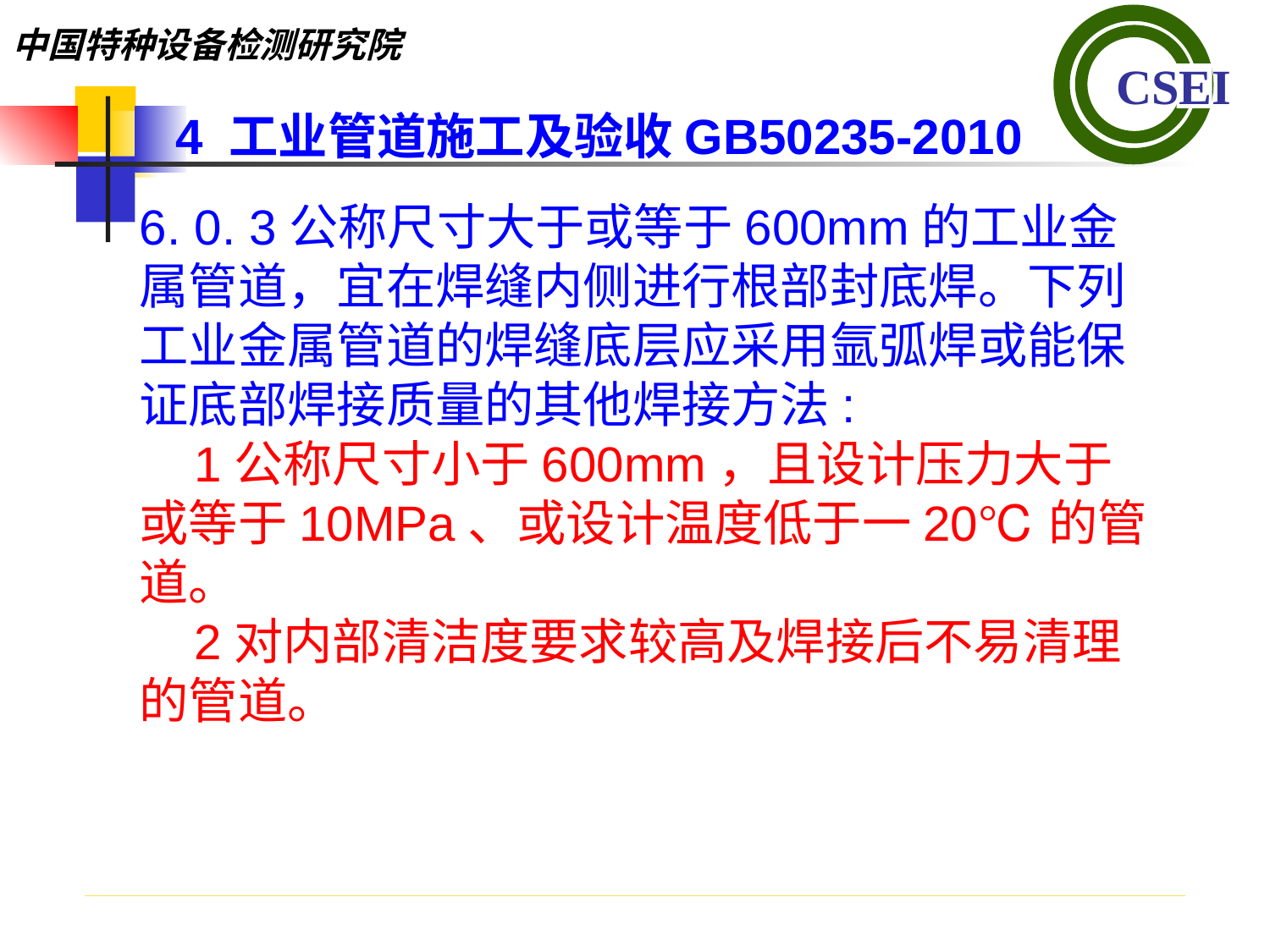

4 工业管道施工及验收GB50235-2010
6. 0. 3公称尺寸大于或等于600mm的工业金属管道，宜在焊缝内侧进行根部封底焊。下列工业金属管道的焊缝底层应采用氩弧焊或能保证底部焊接质量的其他焊接方法:
    1公称尺寸小于600mm，且设计压力大于或等于10MPa、或设计温度低于一20℃的管道。
    2对内部清洁度要求较高及焊接后不易清理的管道。